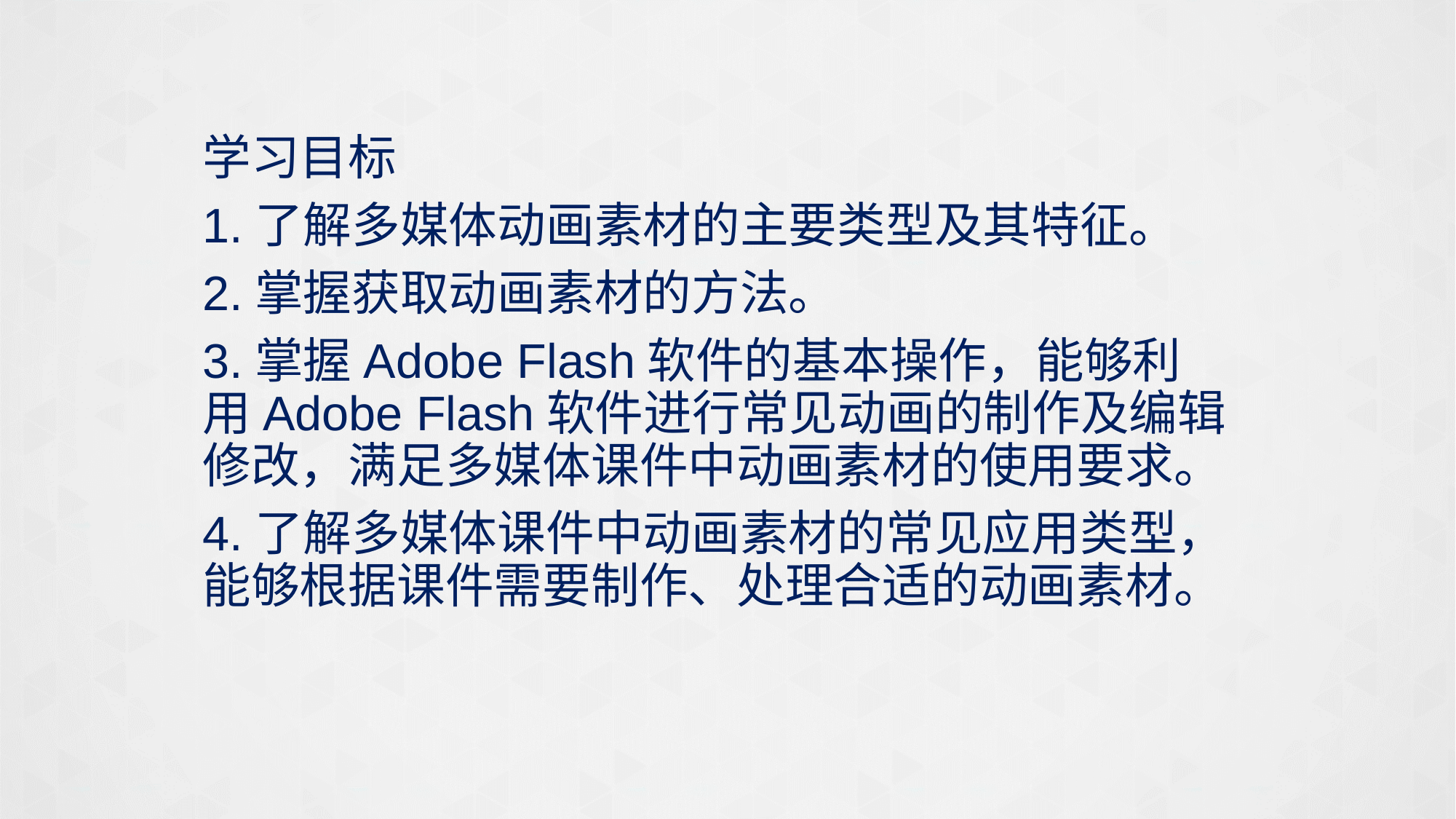

学习目标
1.了解多媒体动画素材的主要类型及其特征。
2.掌握获取动画素材的方法。
3.掌握Adobe Flash软件的基本操作，能够利用Adobe Flash软件进行常见动画的制作及编辑修改，满足多媒体课件中动画素材的使用要求。
4.了解多媒体课件中动画素材的常见应用类型，能够根据课件需要制作、处理合适的动画素材。